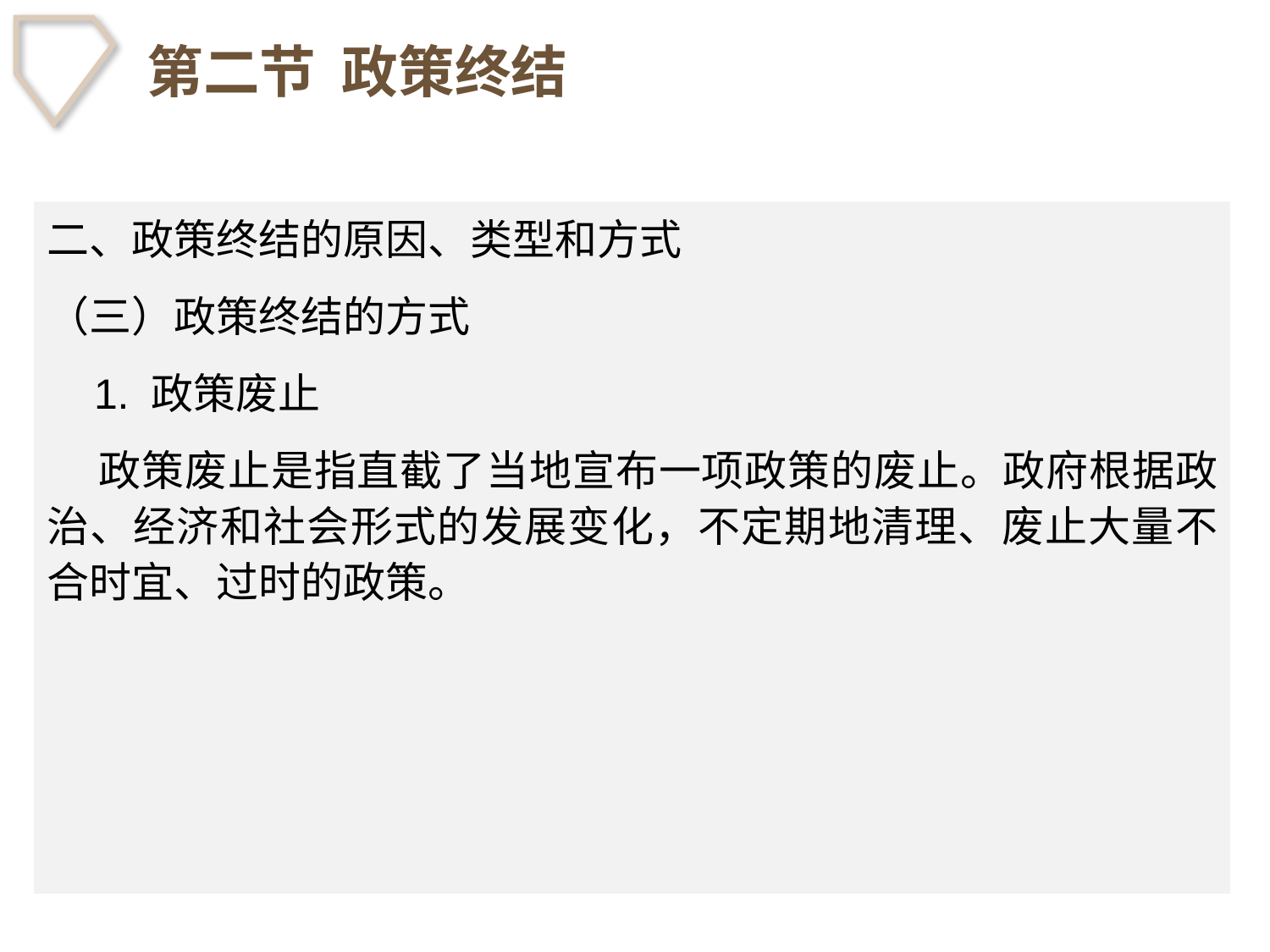

# 第二节  政策终结
二、政策终结的原因、类型和方式
（三）政策终结的方式
    1. 政策废止
    政策废止是指直截了当地宣布一项政策的废止。政府根据政治、经济和社会形式的发展变化，不定期地清理、废止大量不合时宜、过时的政策。